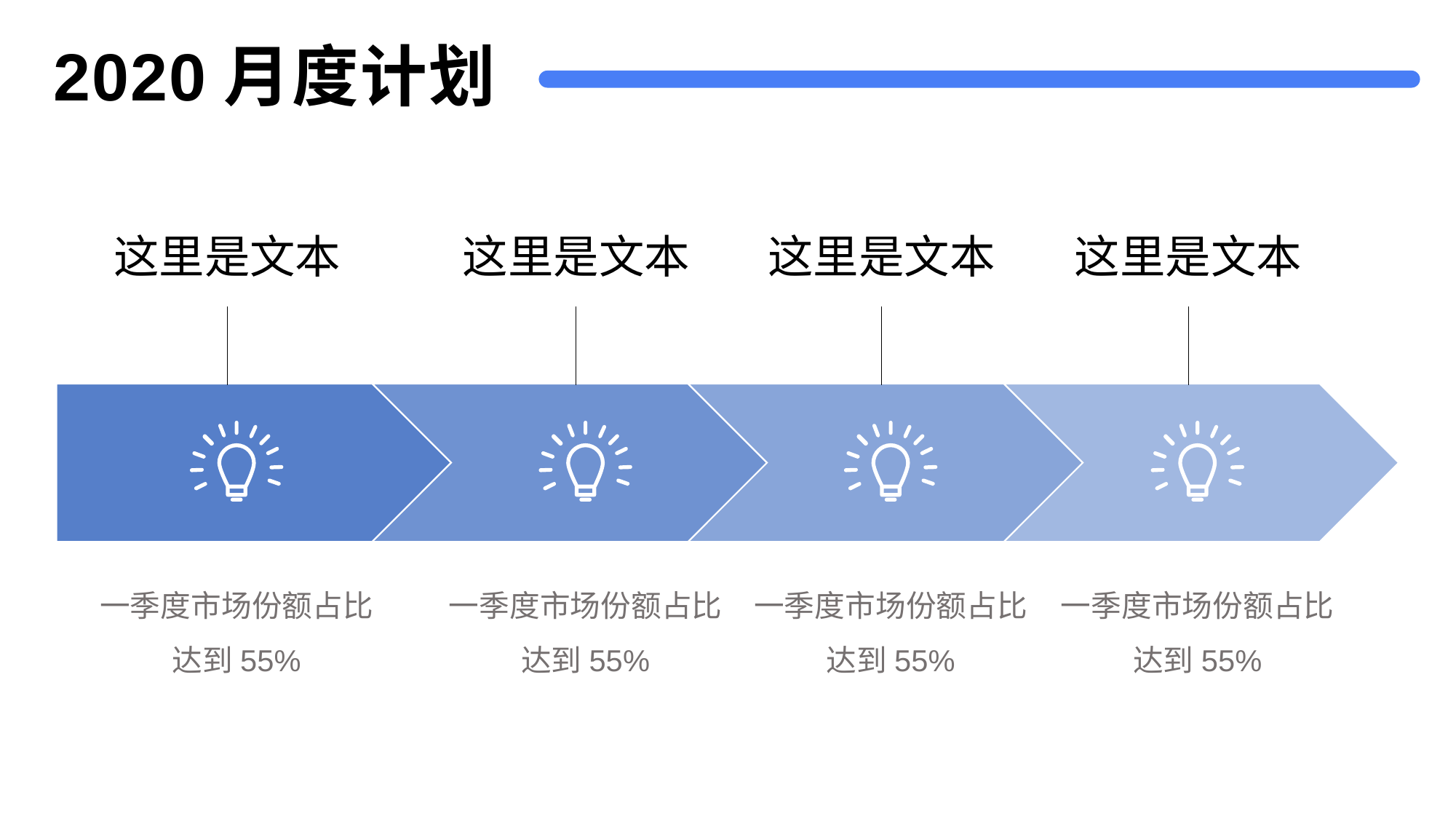

# 2020月度计划

这里是文本
这里是文本

一季度市场份额占比达到55%
这里是文本

一季度市场份额占比达到55%
这里是文本

一季度市场份额占比达到55%

一季度市场份额占比达到55%